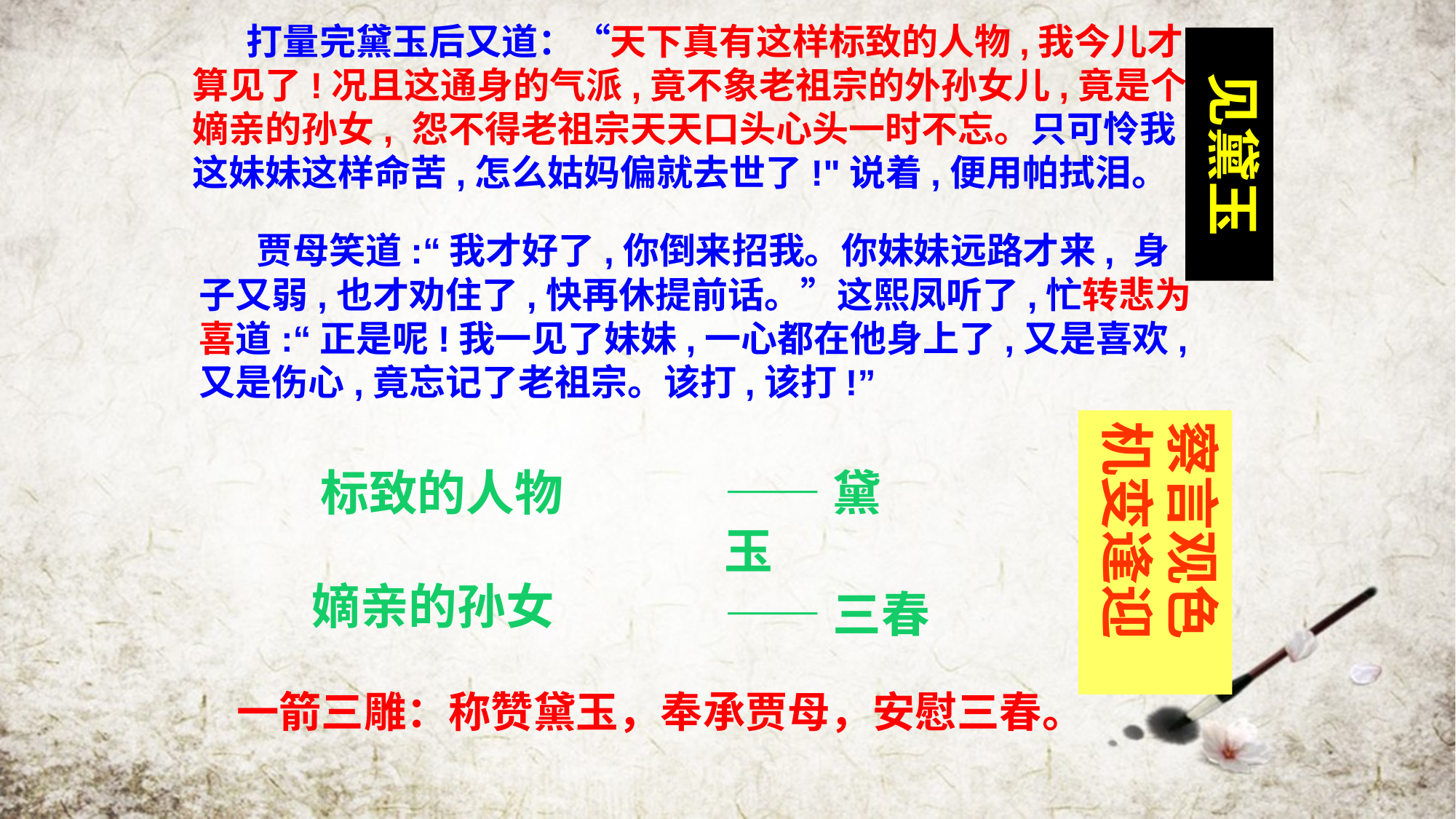

打量完黛玉后又道：“天下真有这样标致的人物,我今儿才算见了!况且这通身的气派,竟不象老祖宗的外孙女儿,竟是个嫡亲的孙女, 怨不得老祖宗天天口头心头一时不忘。只可怜我这妹妹这样命苦,怎么姑妈偏就去世了!"说着,便用帕拭泪。
见黛玉
打量完黛玉后又道：“天下真有这样标致的人物,
我今儿才算见了!况且这通身的气派,竟不象老祖宗的外孙女儿,竟是个嫡亲的孙女, 怨不得老祖宗天天口头心头一时不忘。只可怜我这妹妹这样命苦,
怎么姑妈偏就去世了!"说着,便用帕拭泪。
       贾母笑道:“我才好了,你倒来招我。你妹妹远路才来, 身子又弱,也才劝住了,快再休提前话。”这熙凤听了,忙转悲为喜道:“正是呢!我一见了妹妹,一心都在他身上了,又是喜欢,又是伤心,竟忘记了老祖宗。该打,该打!”
察言观色
机变逢迎
标致的人物
——黛玉
嫡亲的孙女
——三春
一箭三雕：称赞黛玉，奉承贾母，安慰三春。